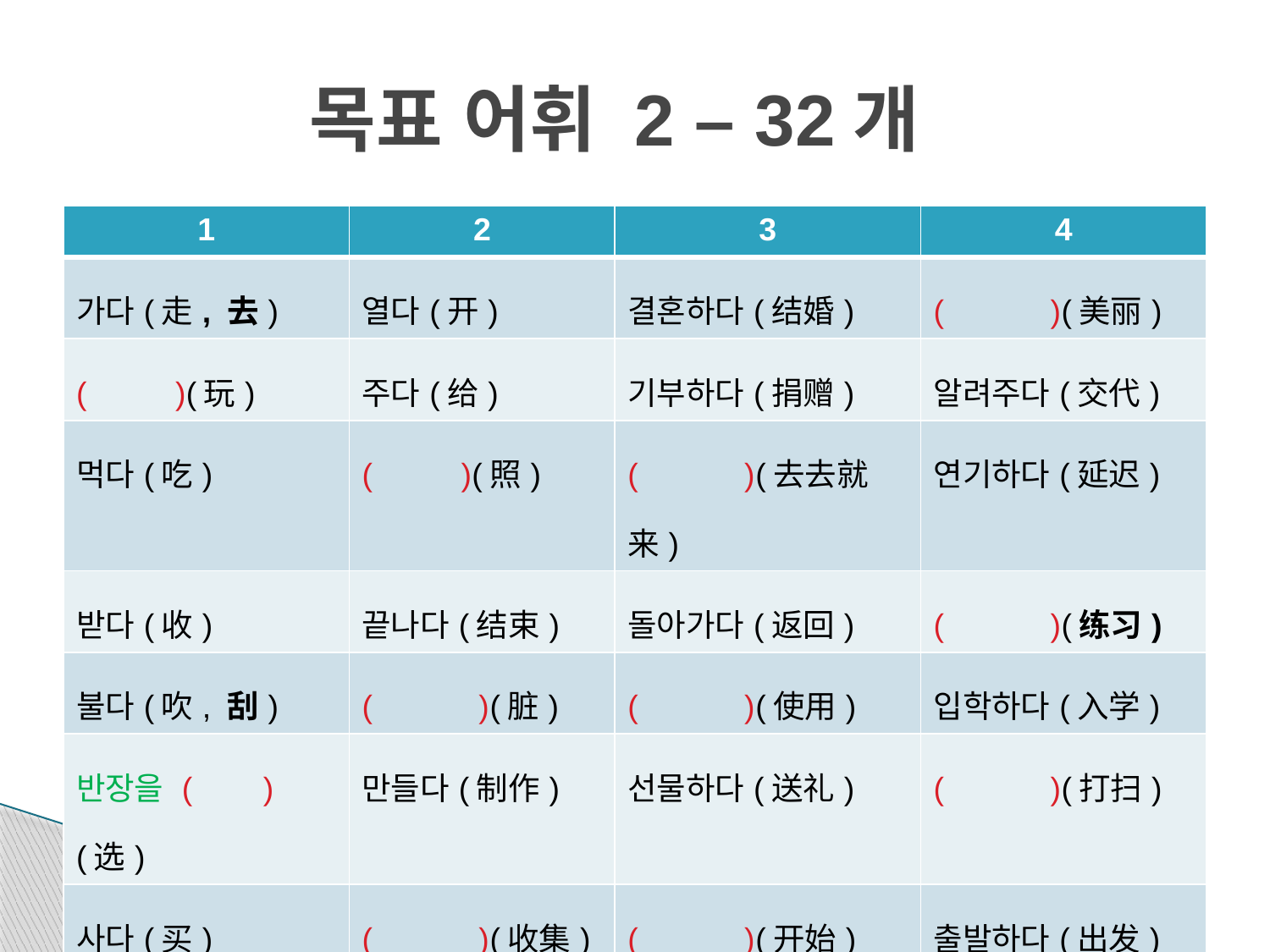

# 목표 어휘 2 – 32개
| 1 | 2 | 3 | 4 |
| --- | --- | --- | --- |
| 가다(走, 去) | 열다(开) | 결혼하다(结婚) | ( )(美丽) |
| ( )(玩) | 주다(给) | 기부하다(捐赠) | 알려주다(交代) |
| 먹다(吃) | ( )(照) | ( )(去去就来) | 연기하다(延迟) |
| 받다(收) | 끝나다(结束) | 돌아가다(返回) | ( )(练习) |
| 불다(吹, 刮) | ( )(脏) | ( )(使用) | 입학하다(入学) |
| 반장을 ( )(选) | 만들다(制作) | 선물하다(送礼) | ( )(打扫) |
| 사다(买) | ( )(收集) | ( )(开始) | 출발하다(出发) |
| 싸다(便宜) | 버리다(扔) | 신청하다(申请) | 필요하다(需要) |